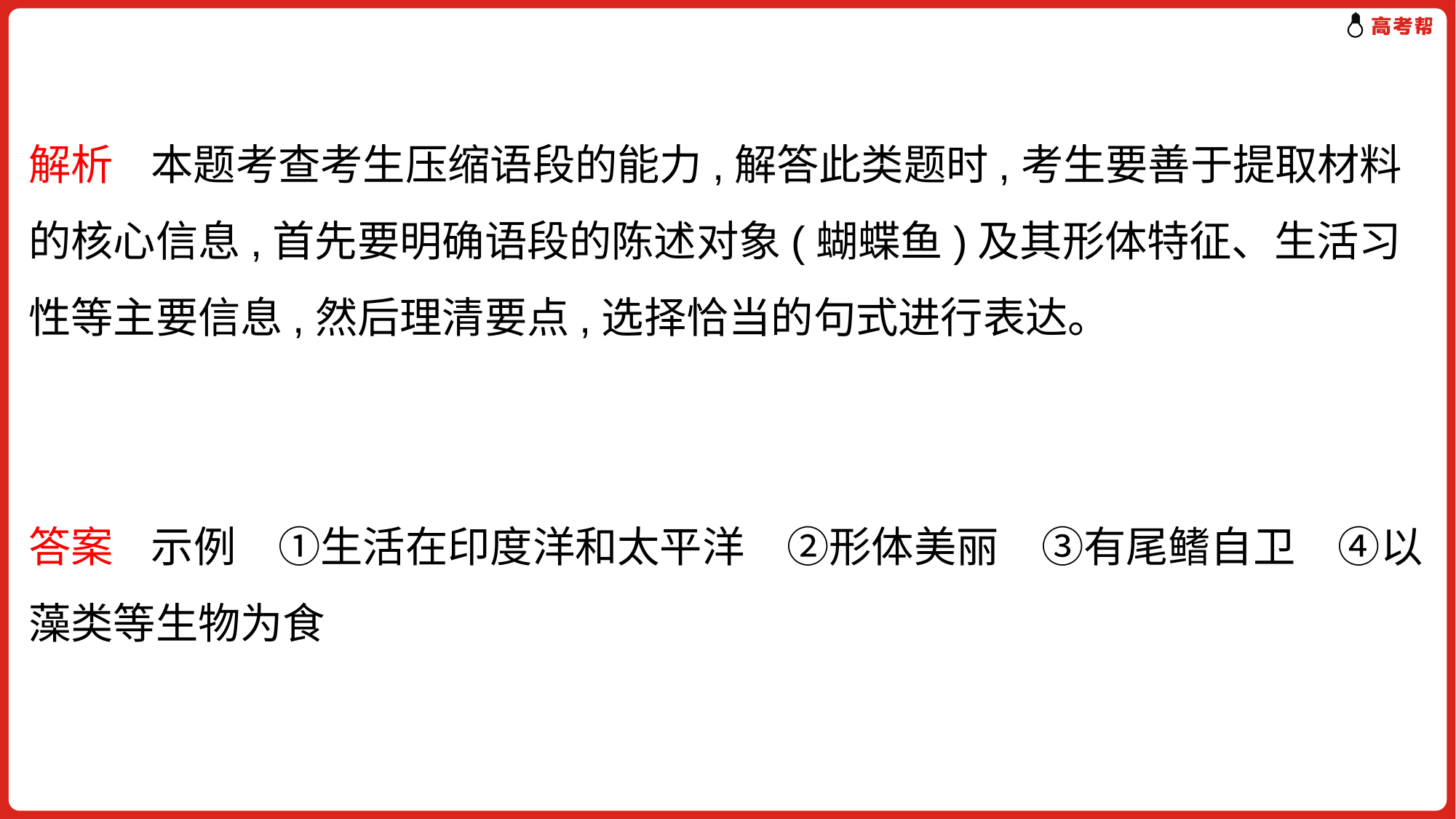

解析    本题考查考生压缩语段的能力,解答此类题时,考生要善于提取材料的核心信息,首先要明确语段的陈述对象(蝴蝶鱼)及其形体特征、生活习性等主要信息,然后理清要点,选择恰当的句式进行表达。

答案    示例　①生活在印度洋和太平洋　②形体美丽　③有尾鳍自卫　④以藻类等生物为食